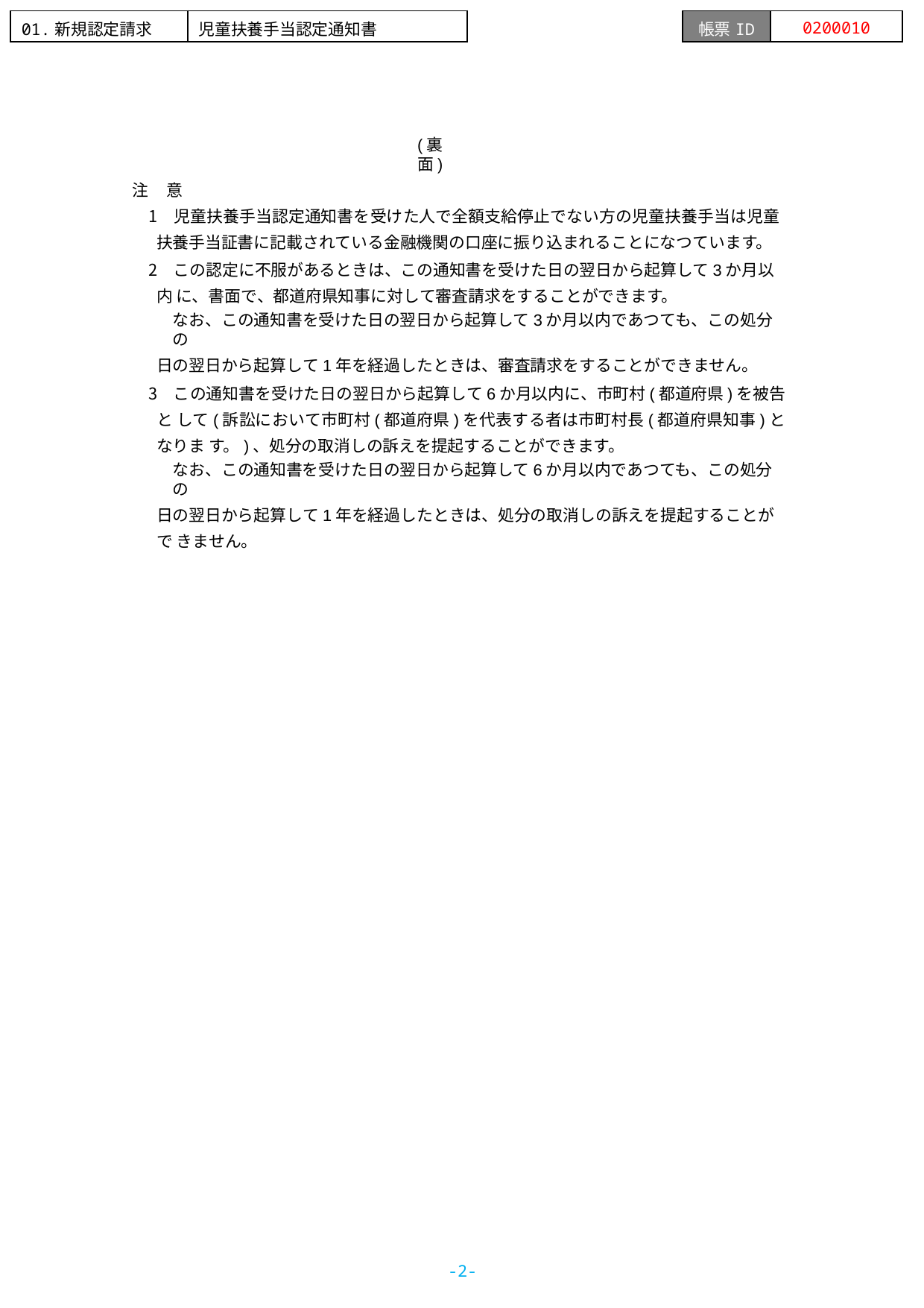

| 01.新規認定請求 | 児童扶養手当認定通知書 |
| --- | --- |
| 帳票ID | 0200010 |
| --- | --- |
(裏	面)
注	意
　児童扶養手当認定通知書を受けた人で全額支給停止でない方の児童扶養手当は児童 扶養手当証書に記載されている金融機関の口座に振り込まれることになつています。
　この認定に不服があるときは、この通知書を受けた日の翌日から起算して3か月以内 に、書面で、都道府県知事に対して審査請求をすることができます。
なお、この通知書を受けた日の翌日から起算して3か月以内であつても、この処分の
日の翌日から起算して1年を経過したときは、審査請求をすることができません。
　この通知書を受けた日の翌日から起算して6か月以内に、市町村(都道府県)を被告と して(訴訟において市町村(都道府県)を代表する者は市町村長(都道府県知事)となりま す。)、処分の取消しの訴えを提起することができます。
なお、この通知書を受けた日の翌日から起算して6か月以内であつても、この処分の
日の翌日から起算して1年を経過したときは、処分の取消しの訴えを提起することがで きません。
-2-